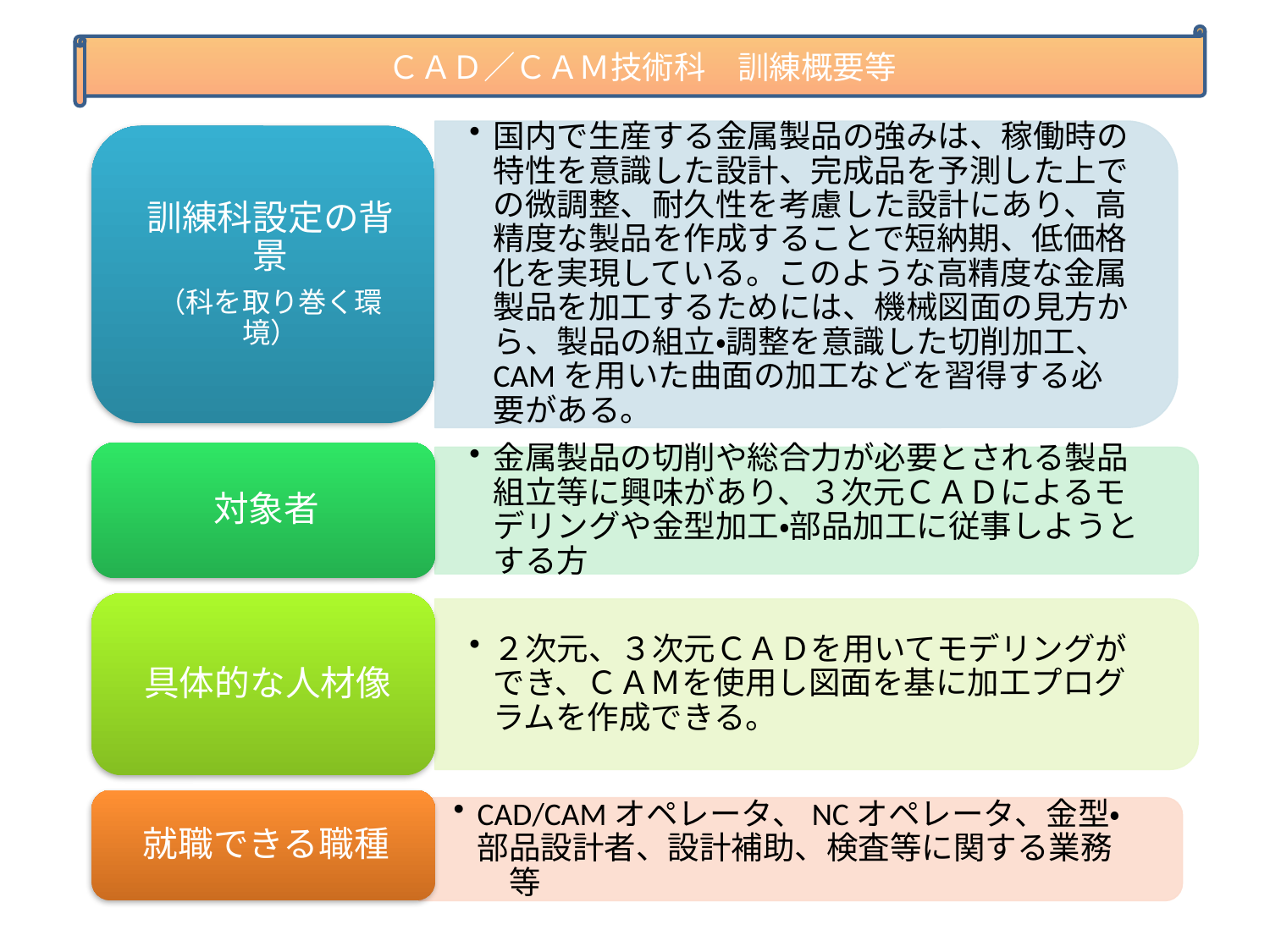

ＣＡＤ／ＣＡＭ技術科　訓練概要等
国内で生産する金属製品の強みは、稼働時の特性を意識した設計、完成品を予測した上での微調整、耐久性を考慮した設計にあり、高精度な製品を作成することで短納期、低価格化を実現している。このような高精度な金属製品を加工するためには、機械図面の見方から、製品の組立・調整を意識した切削加工、CAMを用いた曲面の加工などを習得する必要がある。
訓練科設定の背景
（科を取り巻く環境）
金属製品の切削や総合力が必要とされる製品組立等に興味があり、３次元ＣＡＤによるモデリングや金型加工・部品加工に従事しようとする方
対象者
２次元、３次元ＣＡＤを用いてモデリングができ、ＣＡＭを使用し図面を基に加工プログラムを作成できる。
具体的な人材像
CAD/CAMオペレータ、NCオペレータ、金型・部品設計者、設計補助、検査等に関する業務　等
就職できる職種